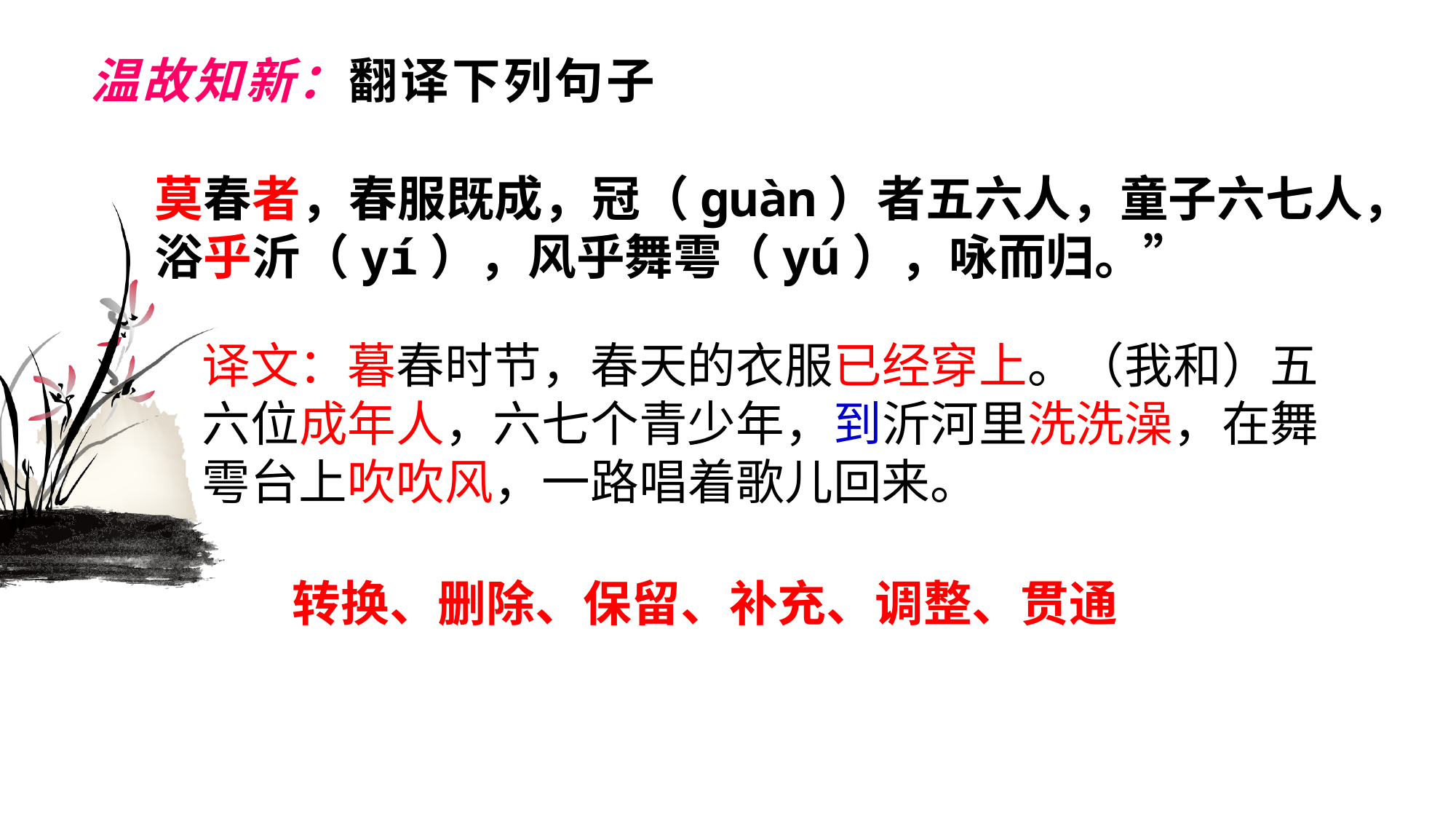

# 温故知新：翻译下列句子
莫春者，春服既成，冠（guàn）者五六人，童子六七人，
浴乎沂（yí），风乎舞雩（yú），咏而归。”
译文：暮春时节，春天的衣服已经穿上。（我和）五六位成年人，六七个青少年，到沂河里洗洗澡，在舞雩台上吹吹风，一路唱着歌儿回来。
转换、删除、保留、补充、调整、贯通